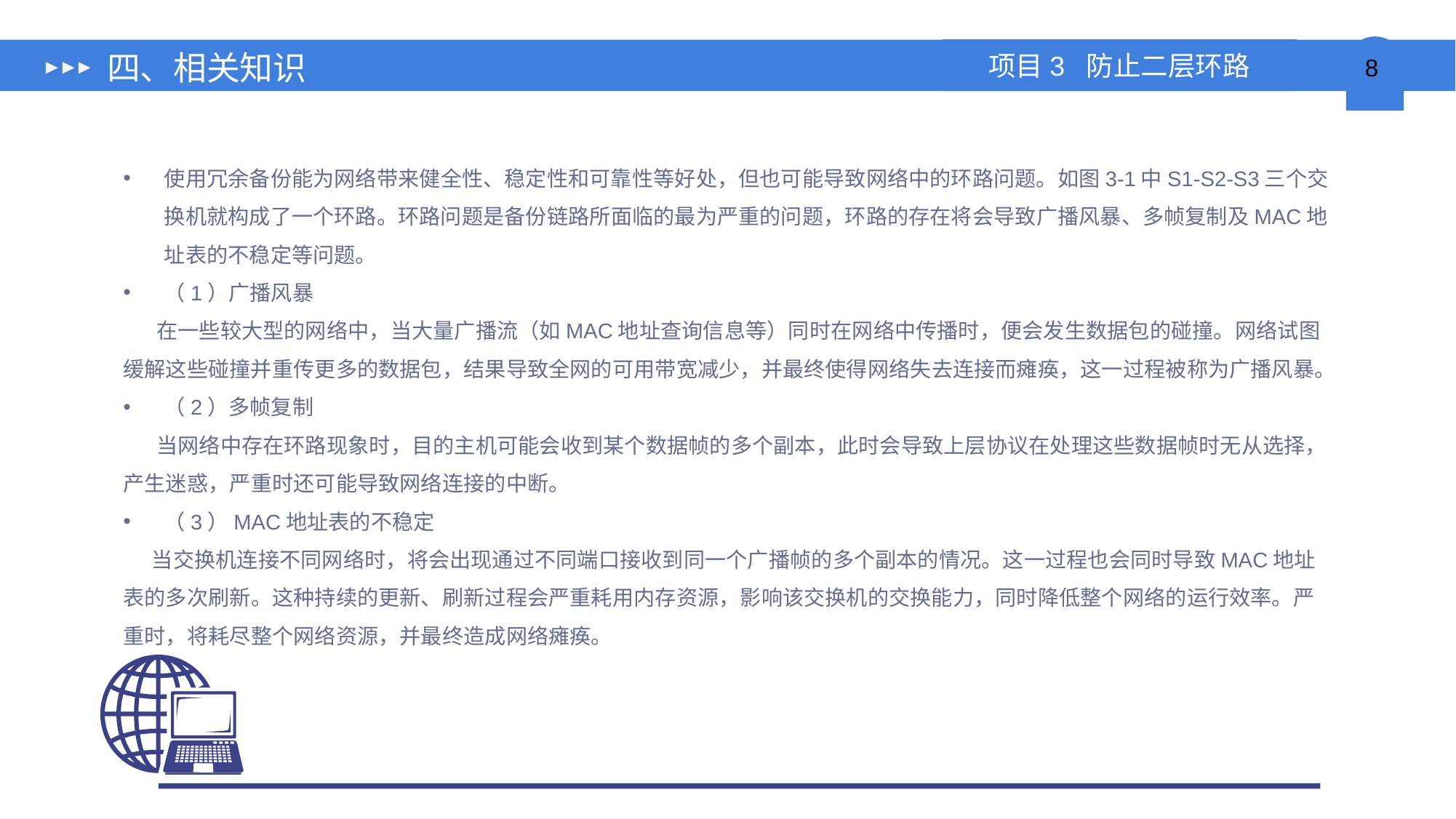

# 四、相关知识
使用冗余备份能为网络带来健全性、稳定性和可靠性等好处，但也可能导致网络中的环路问题。如图3-1中S1-S2-S3三个交换机就构成了一个环路。环路问题是备份链路所面临的最为严重的问题，环路的存在将会导致广播风暴、多帧复制及MAC地址表的不稳定等问题。
（1）广播风暴
      在一些较大型的网络中，当大量广播流（如MAC地址查询信息等）同时在网络中传播时，便会发生数据包的碰撞。网络试图缓解这些碰撞并重传更多的数据包，结果导致全网的可用带宽减少，并最终使得网络失去连接而瘫痪，这一过程被称为广播风暴。
（2）多帧复制
      当网络中存在环路现象时，目的主机可能会收到某个数据帧的多个副本，此时会导致上层协议在处理这些数据帧时无从选择，产生迷惑，严重时还可能导致网络连接的中断。
（3）MAC地址表的不稳定
     当交换机连接不同网络时，将会出现通过不同端口接收到同一个广播帧的多个副本的情况。这一过程也会同时导致MAC地址表的多次刷新。这种持续的更新、刷新过程会严重耗用内存资源，影响该交换机的交换能力，同时降低整个网络的运行效率。严重时，将耗尽整个网络资源，并最终造成网络瘫痪。